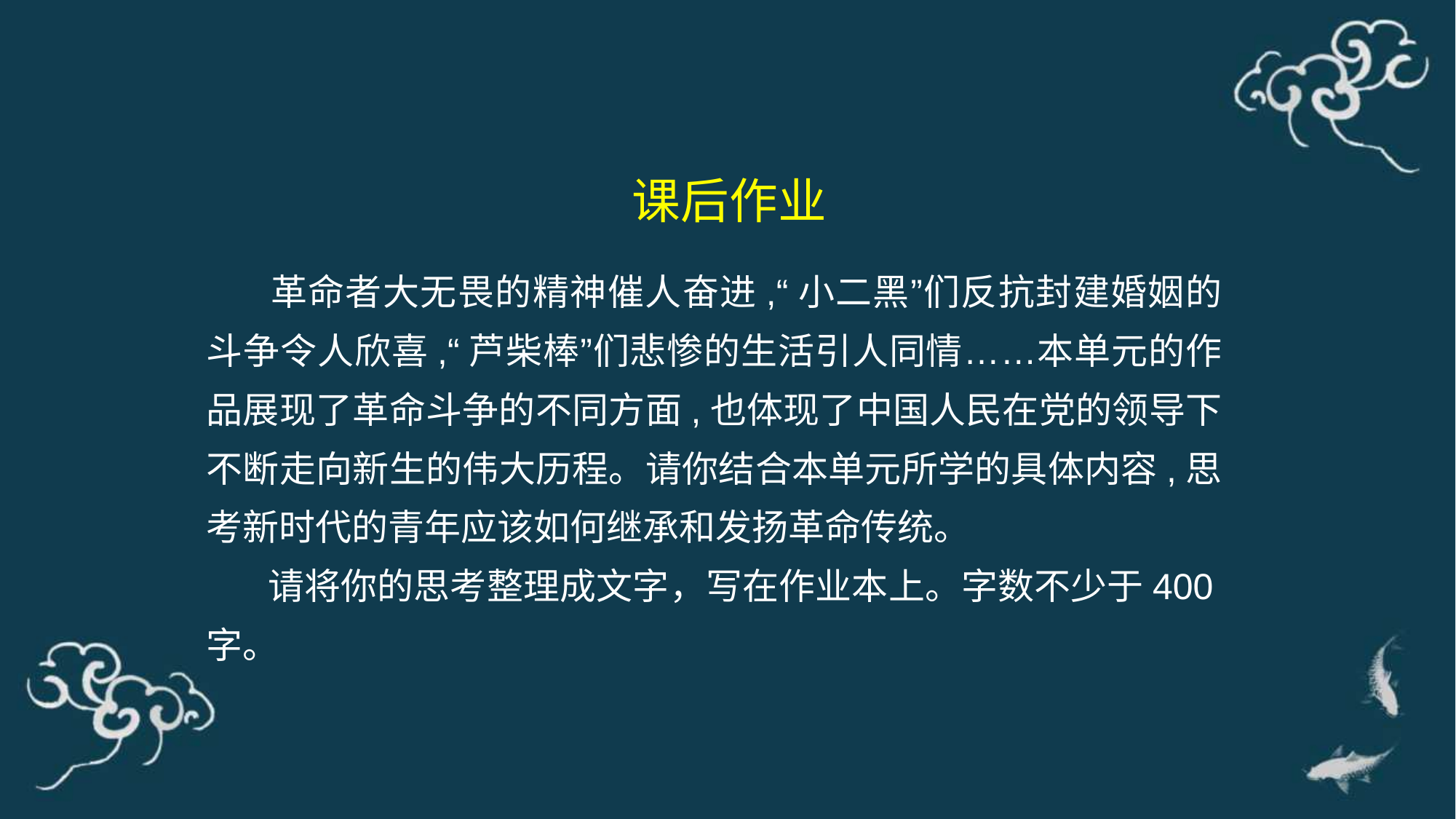

课后作业
  革命者大无畏的精神催人奋进,“小二黑”们反抗封建婚姻的斗争令人欣喜,“芦柴棒”们悲惨的生活引人同情……本单元的作品展现了革命斗争的不同方面,也体现了中国人民在党的领导下不断走向新生的伟大历程。请你结合本单元所学的具体内容,思考新时代的青年应该如何继承和发扬革命传统。
  请将你的思考整理成文字，写在作业本上。字数不少于400字。